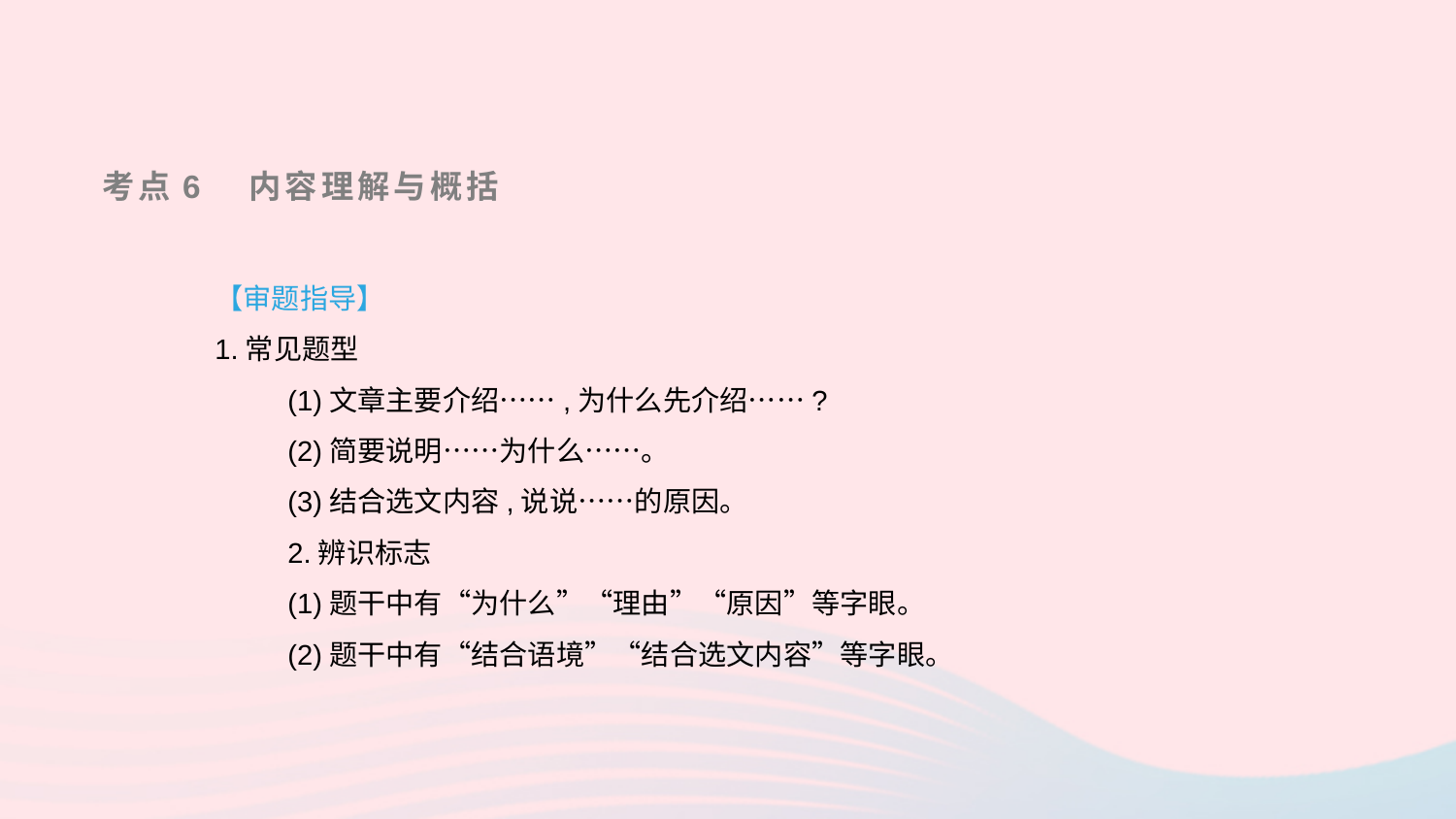

考点6　内容理解与概括
【审题指导】
1.常见题型
(1)文章主要介绍……,为什么先介绍……?
(2)简要说明……为什么……。
(3)结合选文内容,说说……的原因。
2.辨识标志
(1)题干中有“为什么”“理由”“原因”等字眼。
(2)题干中有“结合语境”“结合选文内容”等字眼。